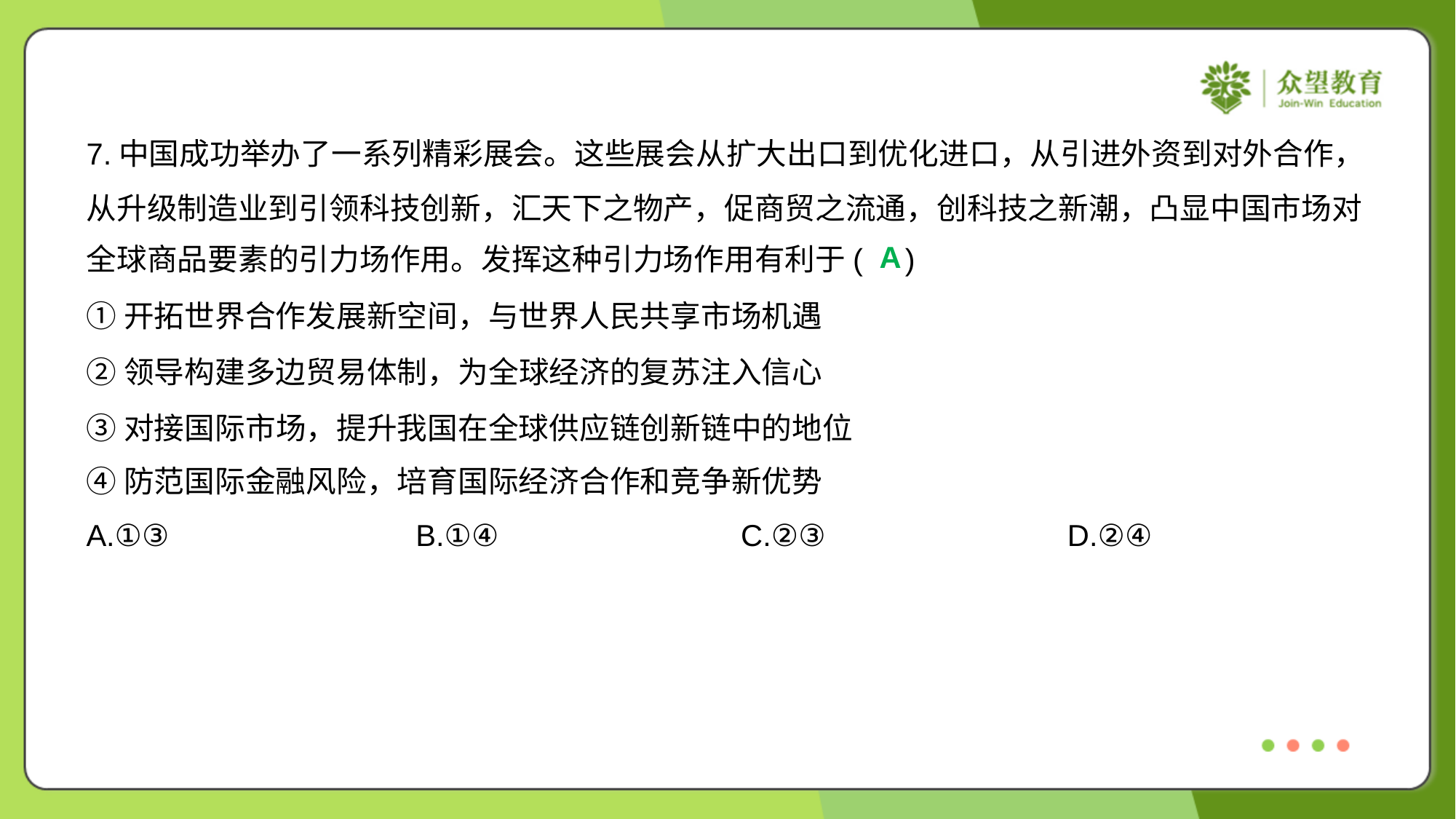

7.中国成功举办了一系列精彩展会。这些展会从扩大出口到优化进口，从引进外资到对外合作，
从升级制造业到引领科技创新，汇天下之物产，促商贸之流通，创科技之新潮，凸显中国市场对
全球商品要素的引力场作用。发挥这种引力场作用有利于(     )
A
①开拓世界合作发展新空间，与世界人民共享市场机遇
②领导构建多边贸易体制，为全球经济的复苏注入信心
③对接国际市场，提升我国在全球供应链创新链中的地位
④防范国际金融风险，培育国际经济合作和竞争新优势
A.①③	B.①④	C.②③	D.②④